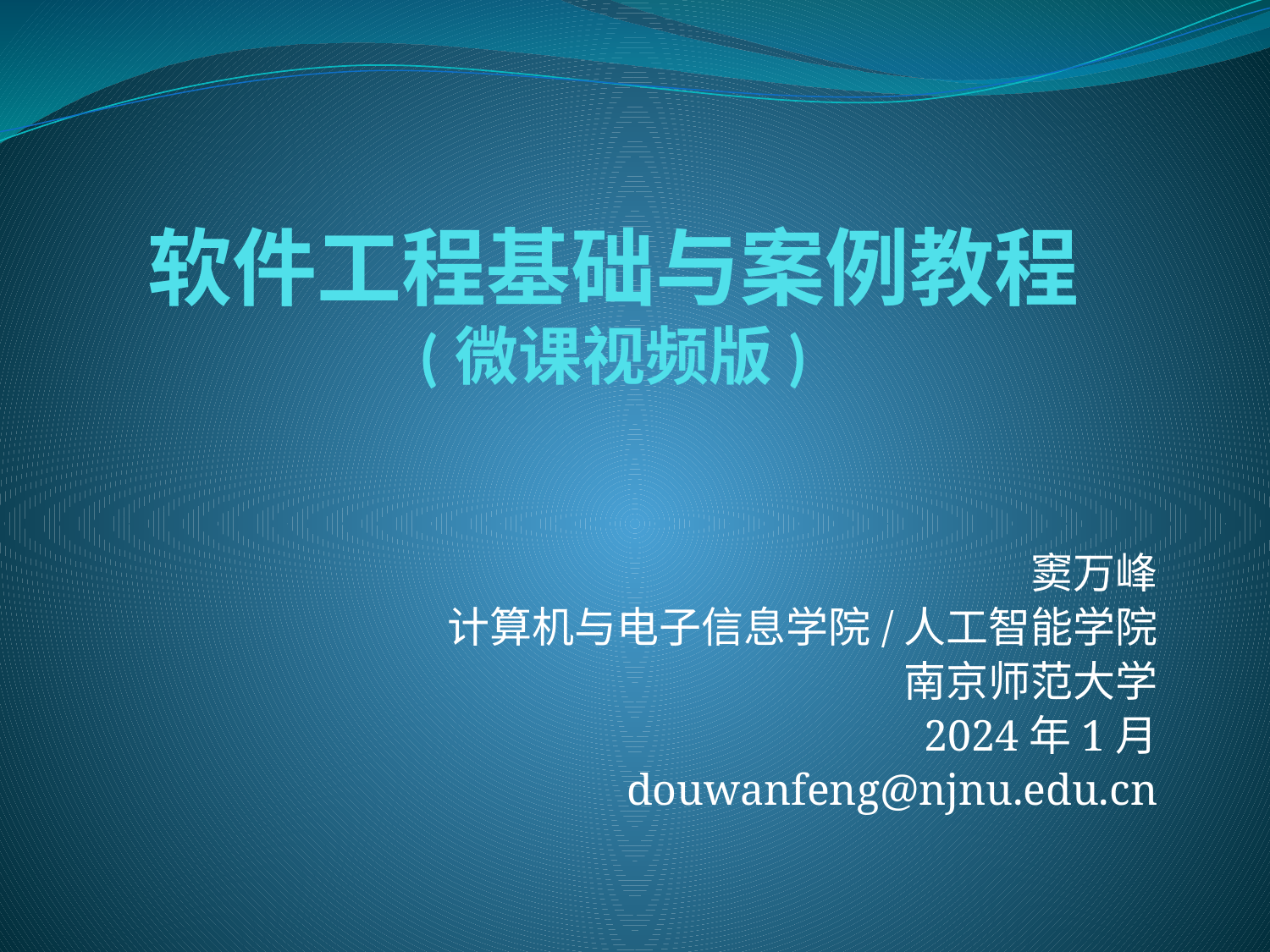

# 软件工程基础与案例教程 (微课视频版)
窦万峰
计算机与电子信息学院/人工智能学院
南京师范大学
2024年1月
douwanfeng@njnu.edu.cn